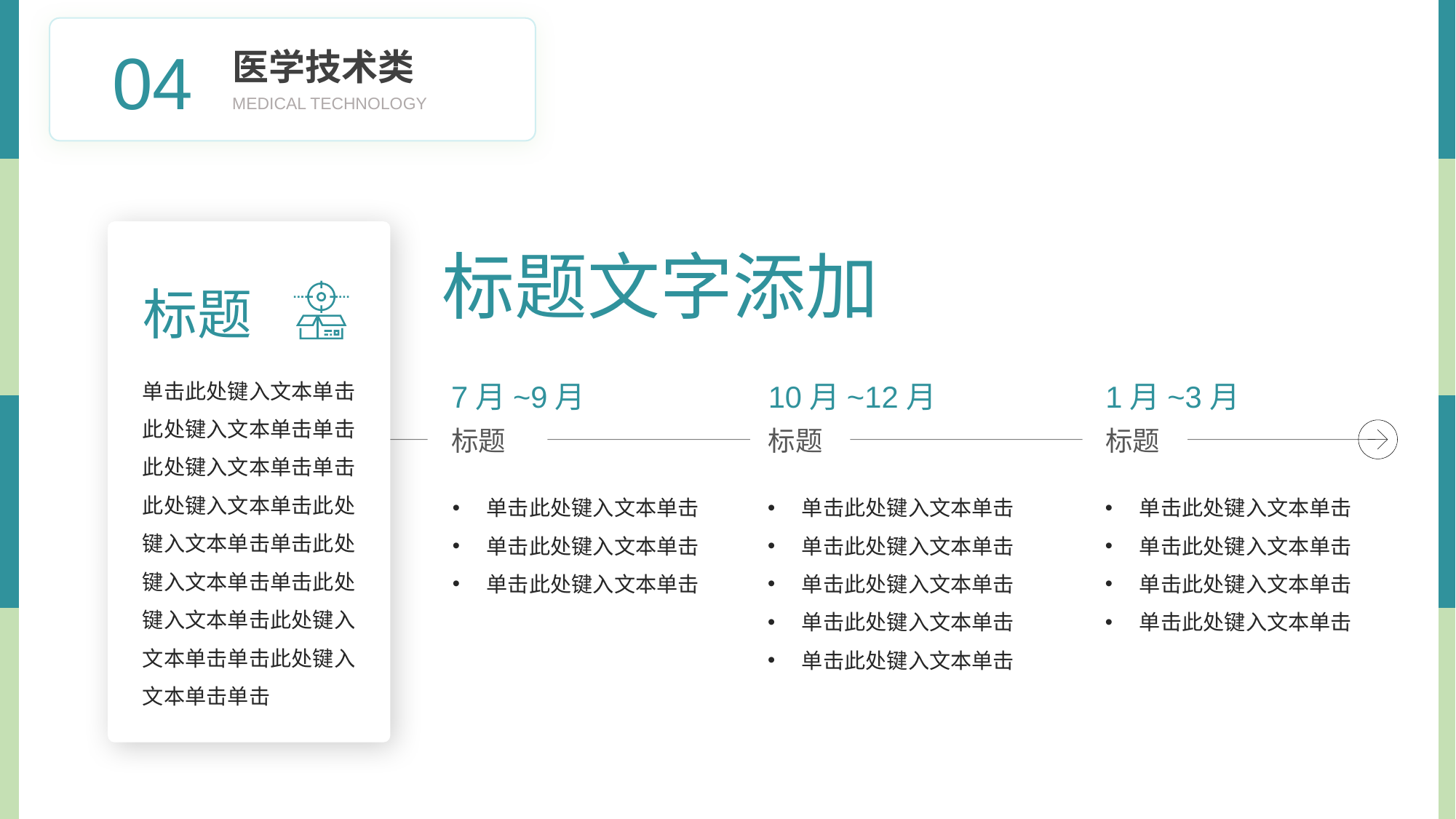

BY YUSHEN

04
医学技术类
MEDICAL TECHNOLOGY

标题

单击此处键入文本单击此处键入文本单击单击此处键入文本单击单击此处键入文本单击此处键入文本单击单击此处键入文本单击单击此处键入文本单击此处键入文本单击单击此处键入文本单击单击
标题文字添加
7月~9月
标题
单击此处键入文本单击
单击此处键入文本单击
单击此处键入文本单击
10月~12月
标题
单击此处键入文本单击
单击此处键入文本单击
单击此处键入文本单击
单击此处键入文本单击
单击此处键入文本单击
1月~3月

标题

单击此处键入文本单击
单击此处键入文本单击
单击此处键入文本单击
单击此处键入文本单击